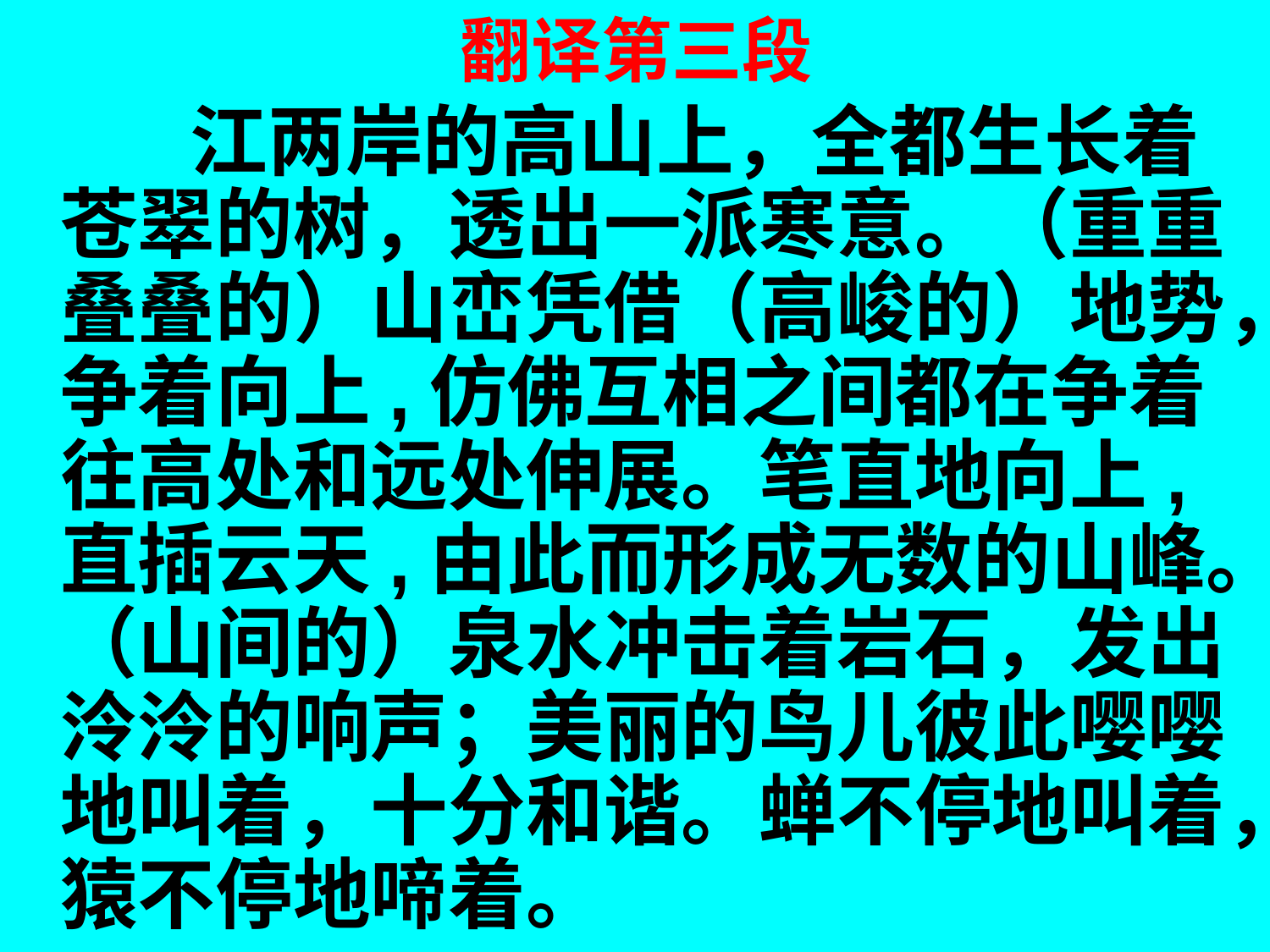

# 翻译第三段
          江两岸的高山上，全都生长着苍翠的树，透出一派寒意。（重重叠叠的）山峦凭借（高峻的）地势，争着向上,仿佛互相之间都在争着往高处和远处伸展。笔直地向上,直插云天,由此而形成无数的山峰。（山间的）泉水冲击着岩石，发出泠泠的响声；美丽的鸟儿彼此嘤嘤地叫着，十分和谐。蝉不停地叫着，猿不停地啼着。